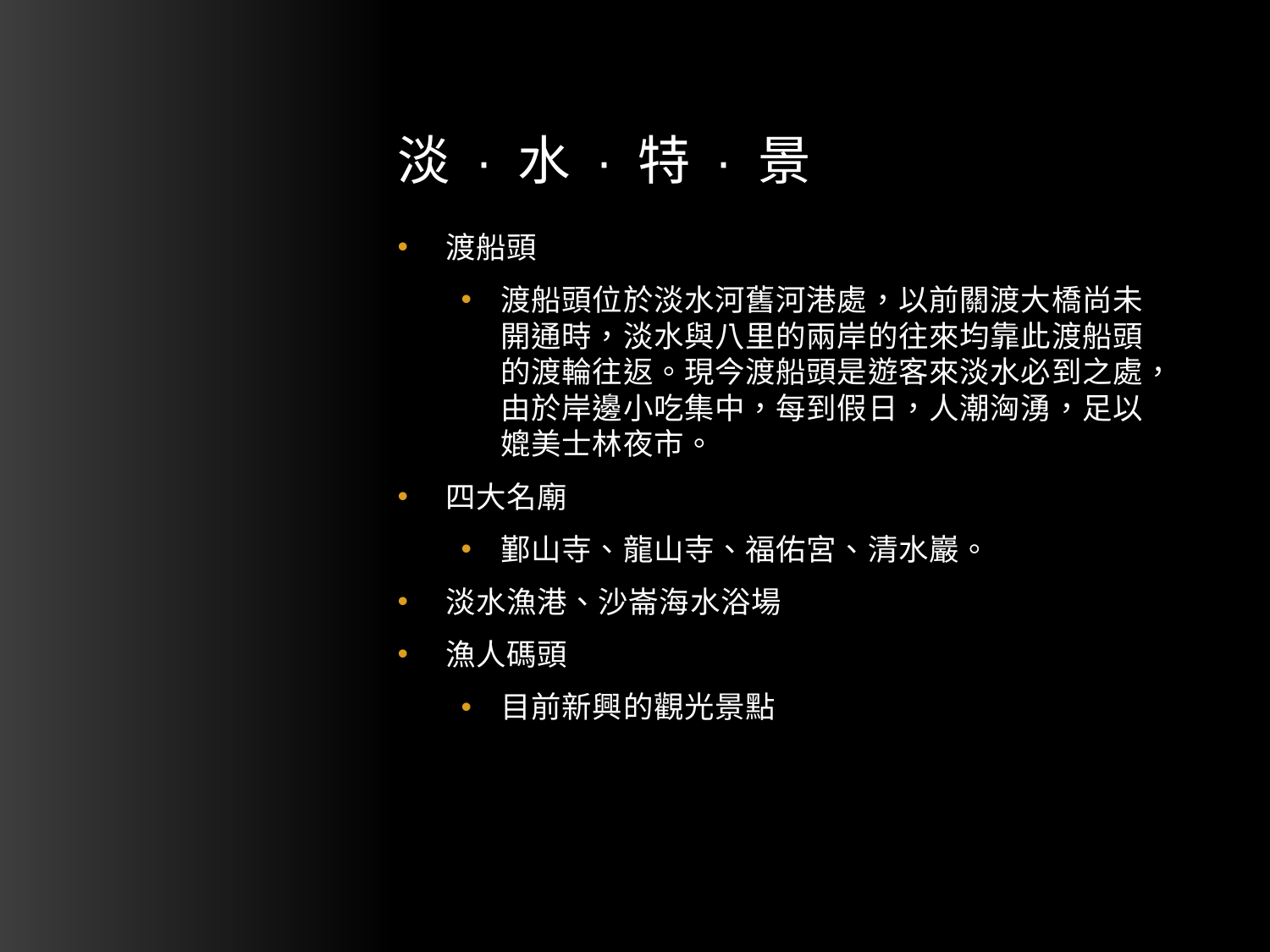

# 淡 · 水 · 特 · 景
渡船頭
渡船頭位於淡水河舊河港處，以前關渡大橋尚未開通時，淡水與八里的兩岸的往來均靠此渡船頭的渡輪往返。現今渡船頭是遊客來淡水必到之處，由於岸邊小吃集中，每到假日，人潮洶湧，足以媲美士林夜市。
四大名廟
鄞山寺、龍山寺、福佑宮、清水巖。
淡水漁港、沙崙海水浴場
漁人碼頭
目前新興的觀光景點